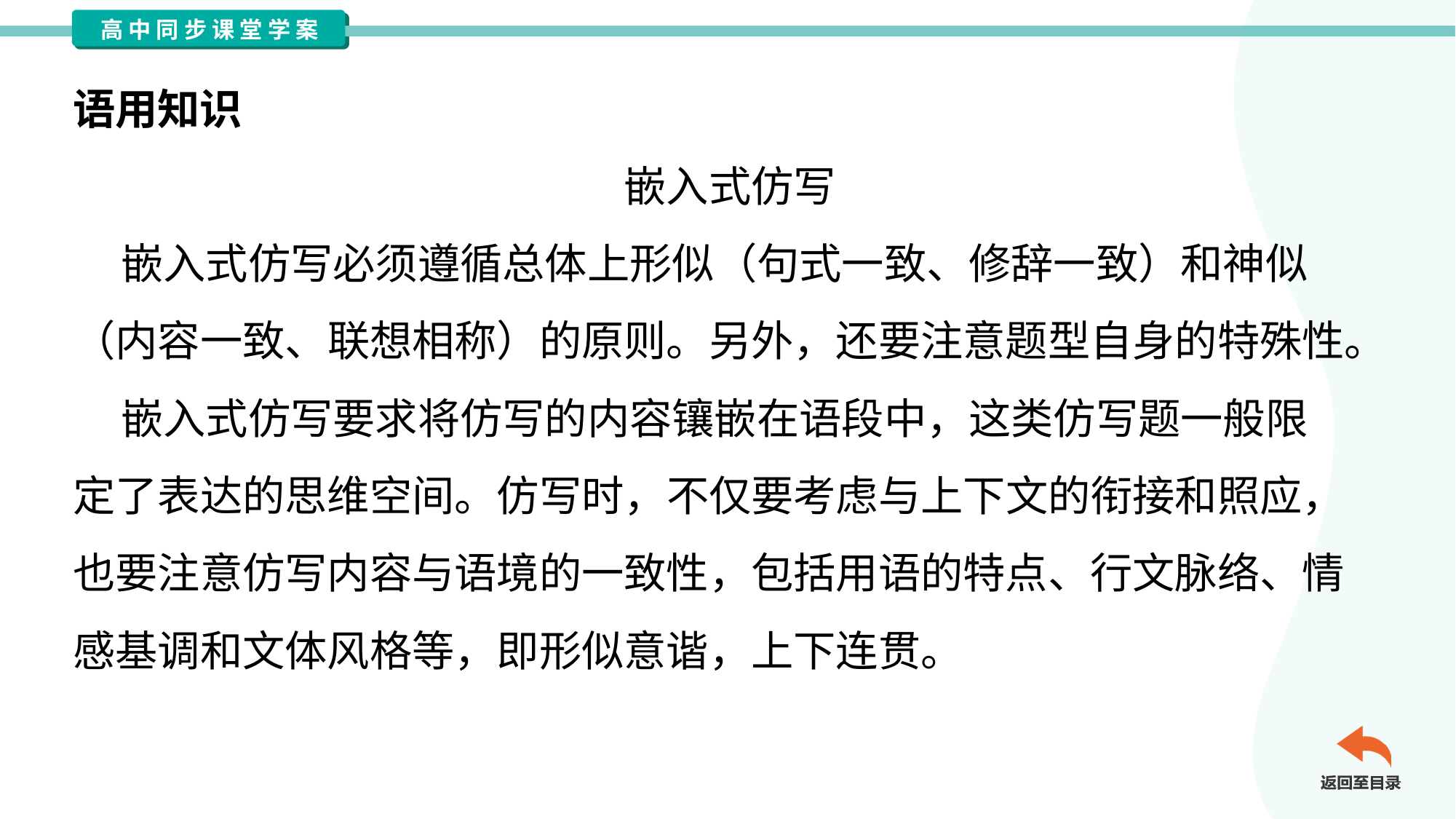

语用知识
嵌入式仿写
    嵌入式仿写必须遵循总体上形似（句式一致、修辞一致）和神似
（内容一致、联想相称）的原则。另外，还要注意题型自身的特殊性。
    嵌入式仿写要求将仿写的内容镶嵌在语段中，这类仿写题一般限
定了表达的思维空间。仿写时，不仅要考虑与上下文的衔接和照应，
也要注意仿写内容与语境的一致性，包括用语的特点、行文脉络、情
感基调和文体风格等，即形似意谐，上下连贯。